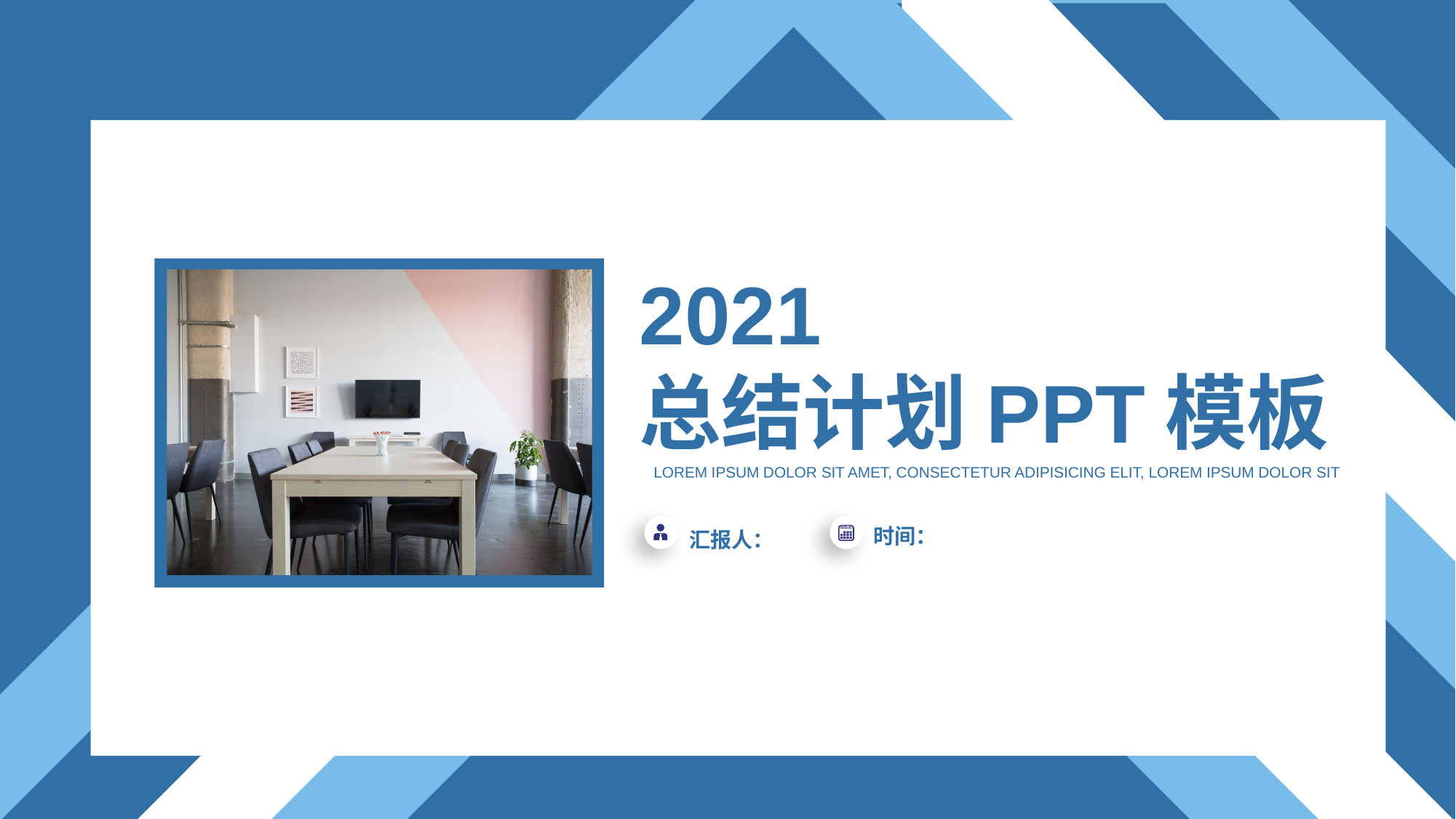

2021
总结计划PPT模板

LOREM IPSUM DOLOR SIT AMET, CONSECTETUR ADIPISICING ELIT, LOREM IPSUM DOLOR SIT

汇报人：

时间：